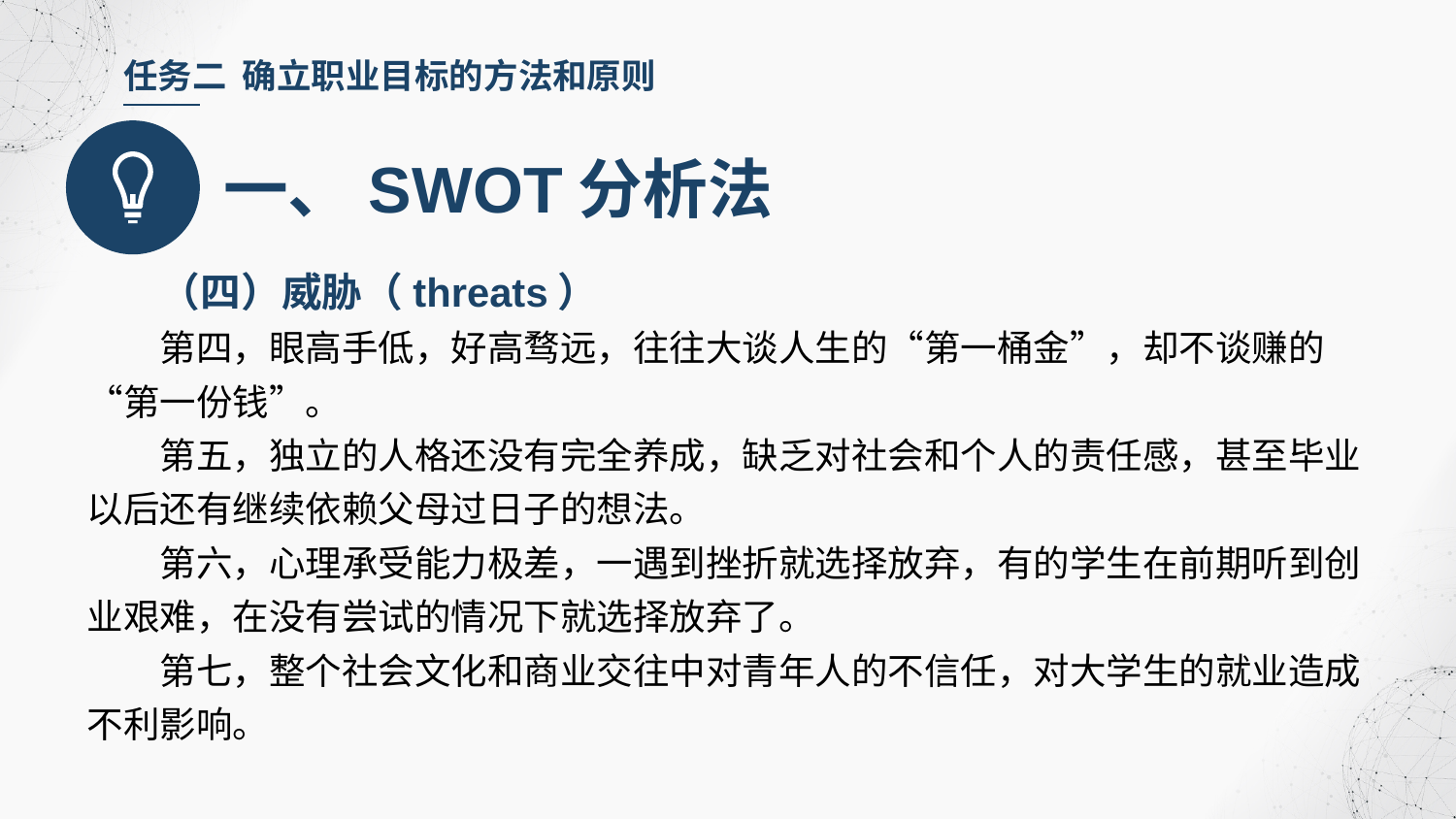

任务二  确立职业目标的方法和原则

一、SWOT分析法
（四）威胁（threats）
第四，眼高手低，好高骛远，往往大谈人生的“第一桶金”，却不谈赚的“第一份钱”。
第五，独立的人格还没有完全养成，缺乏对社会和个人的责任感，甚至毕业以后还有继续依赖父母过日子的想法。
第六，心理承受能力极差，一遇到挫折就选择放弃，有的学生在前期听到创业艰难，在没有尝试的情况下就选择放弃了。
第七，整个社会文化和商业交往中对青年人的不信任，对大学生的就业造成不利影响。